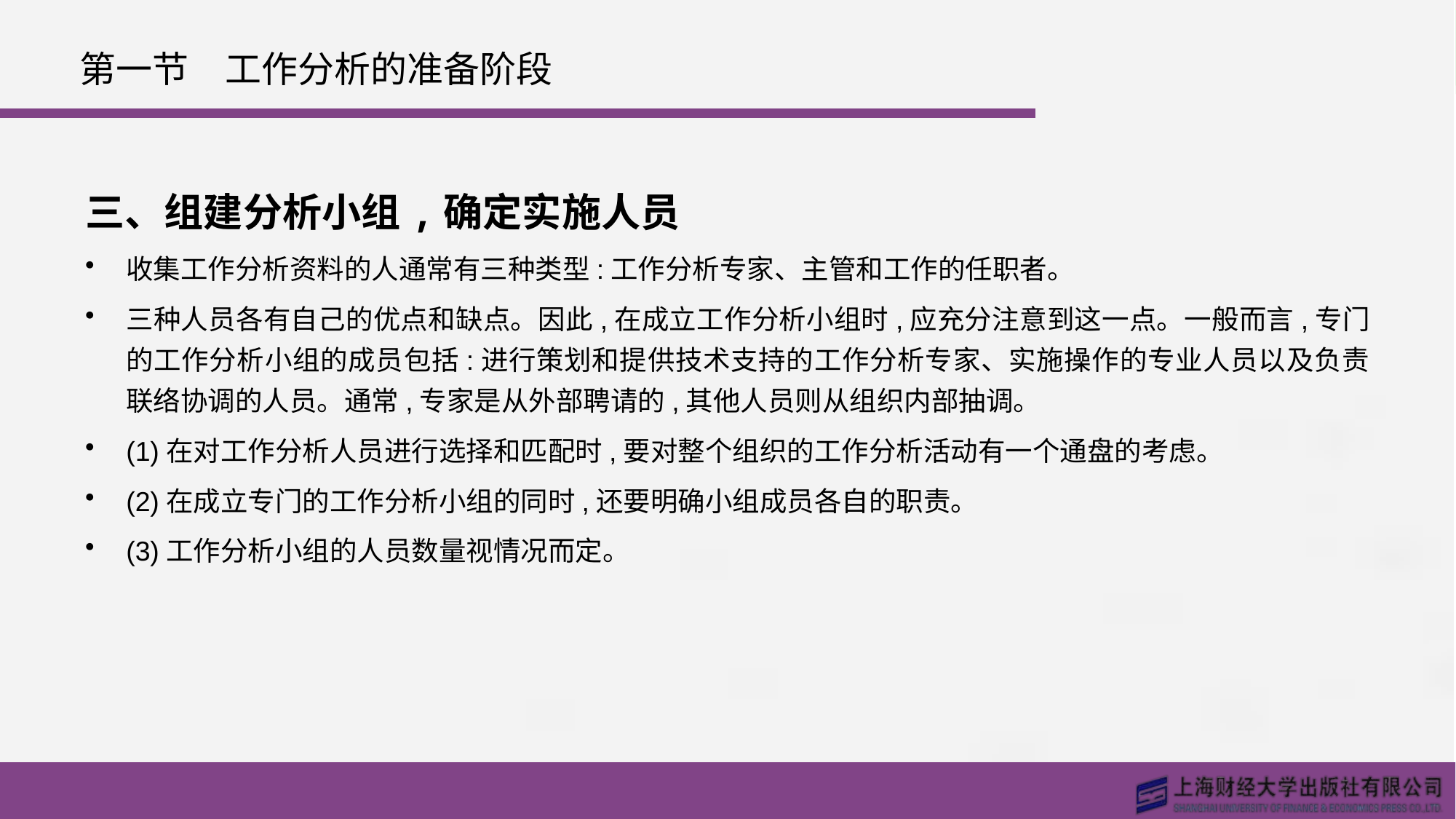

# 第一节　工作分析的准备阶段
三、组建分析小组,确定实施人员
收集工作分析资料的人通常有三种类型:工作分析专家、主管和工作的任职者。
三种人员各有自己的优点和缺点。因此,在成立工作分析小组时,应充分注意到这一点。一般而言,专门的工作分析小组的成员包括:进行策划和提供技术支持的工作分析专家、实施操作的专业人员以及负责联络协调的人员。通常,专家是从外部聘请的,其他人员则从组织内部抽调。
(1)在对工作分析人员进行选择和匹配时,要对整个组织的工作分析活动有一个通盘的考虑。
(2)在成立专门的工作分析小组的同时,还要明确小组成员各自的职责。
(3)工作分析小组的人员数量视情况而定。